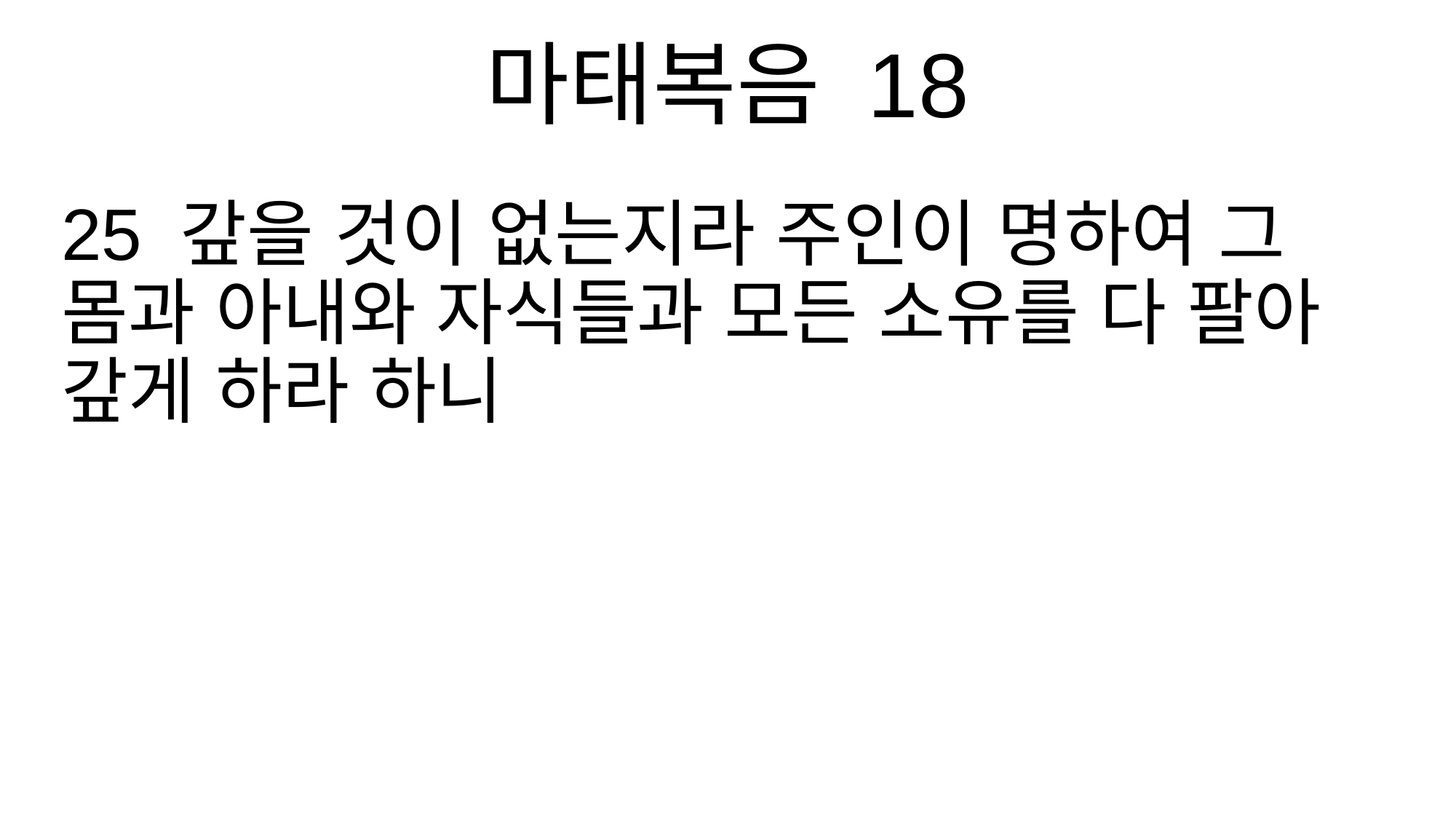

마태복음 18
25 갚을 것이 없는지라 주인이 명하여 그 몸과 아내와 자식들과 모든 소유를 다 팔아 갚게 하라 하니